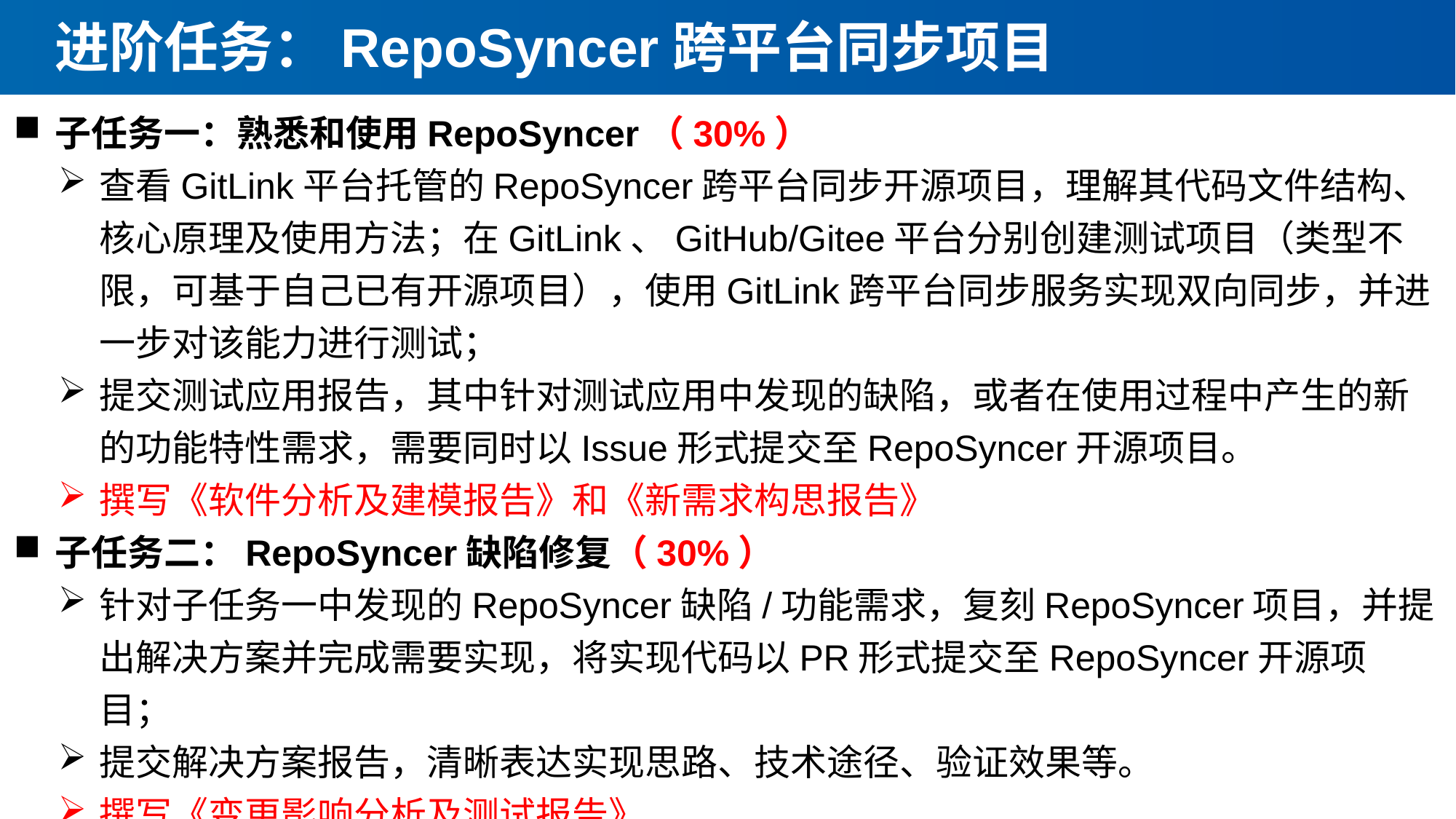

# 进阶任务：RepoSyncer跨平台同步项目
子任务一：熟悉和使用RepoSyncer（30%）
查看GitLink平台托管的RepoSyncer跨平台同步开源项目，理解其代码文件结构、核心原理及使用方法；在GitLink、GitHub/Gitee平台分别创建测试项目（类型不限，可基于自己已有开源项目），使用GitLink跨平台同步服务实现双向同步，并进一步对该能力进行测试；
提交测试应用报告，其中针对测试应用中发现的缺陷，或者在使用过程中产生的新的功能特性需求，需要同时以Issue形式提交至RepoSyncer开源项目。
撰写《软件分析及建模报告》和《新需求构思报告》
子任务二：RepoSyncer缺陷修复（30%）
针对子任务一中发现的RepoSyncer缺陷/功能需求，复刻RepoSyncer项目，并提出解决方案并完成需要实现，将实现代码以PR形式提交至RepoSyncer开源项目；
提交解决方案报告，清晰表达实现思路、技术途径、验证效果等。
撰写《变更影响分析及测试报告》